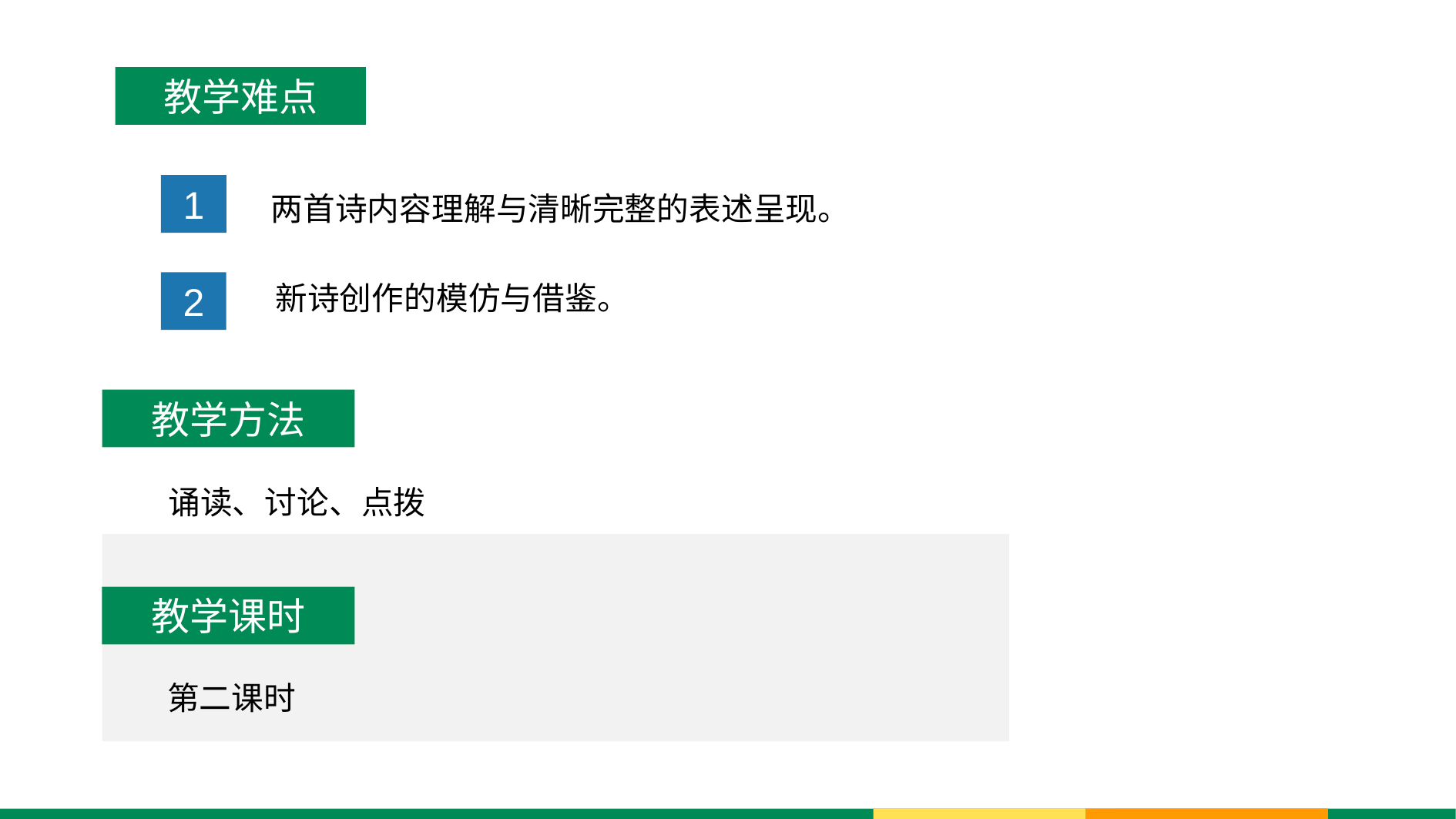

教学难点
两首诗内容理解与清晰完整的表述呈现。
1
新诗创作的模仿与借鉴。
2
教学方法
诵读、讨论、点拨

教学课时
第二课时